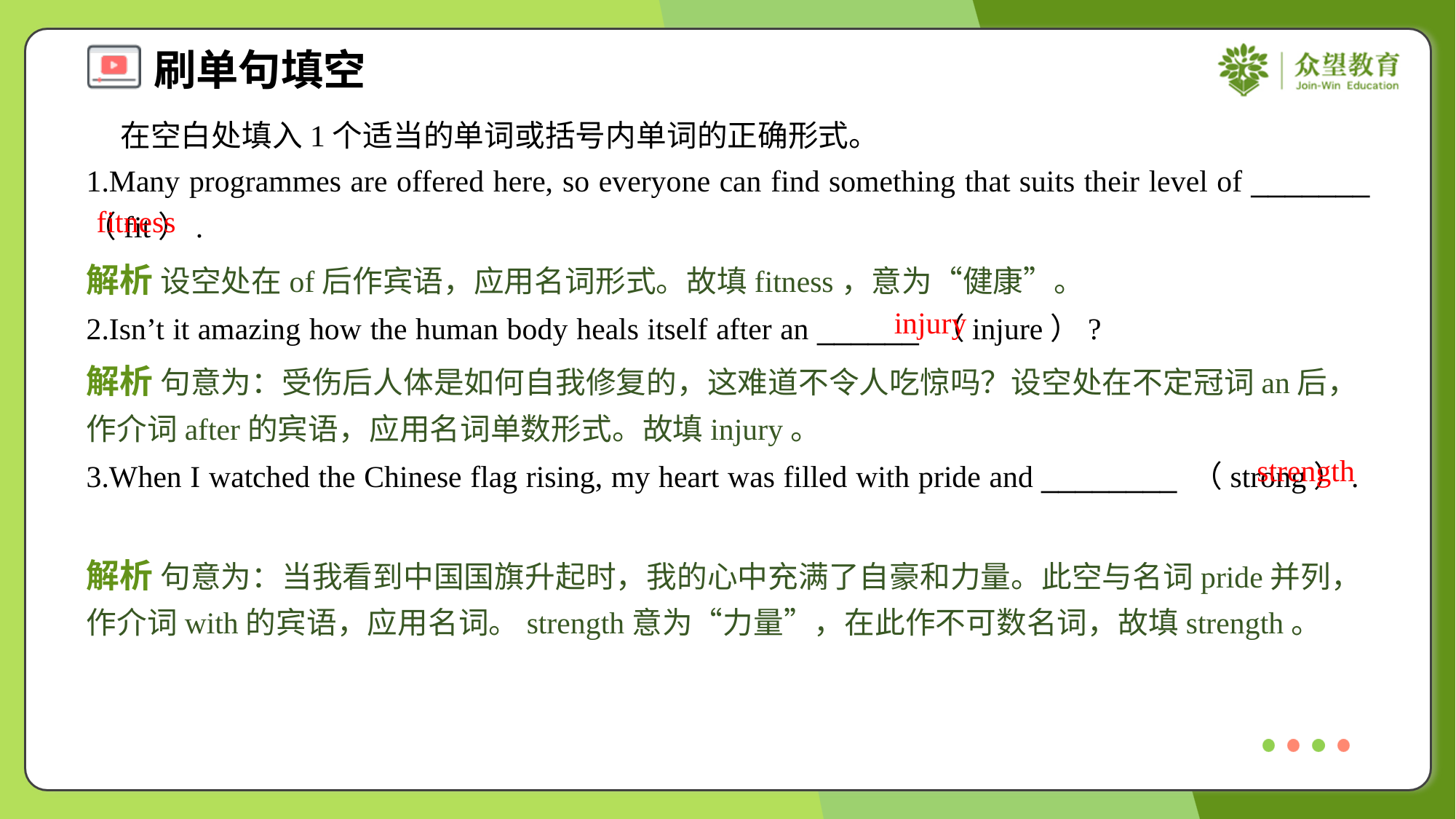

在空白处填入1个适当的单词或括号内单词的正确形式。
1.Many programmes are offered here, so everyone can find something that suits their level of _______ （fit）.
fitness
解析 设空处在of后作宾语，应用名词形式。故填fitness，意为“健康”。
injury
2.Isn’t it amazing how the human body heals itself after an ______ （injure）?
解析 句意为：受伤后人体是如何自我修复的，这难道不令人吃惊吗？设空处在不定冠词an后，作介词after的宾语，应用名词单数形式。故填injury。
strength
3.When I watched the Chinese flag rising, my heart was filled with pride and ________ （strong）.
解析 句意为：当我看到中国国旗升起时，我的心中充满了自豪和力量。此空与名词pride并列，作介词with的宾语，应用名词。strength意为“力量”，在此作不可数名词，故填strength。